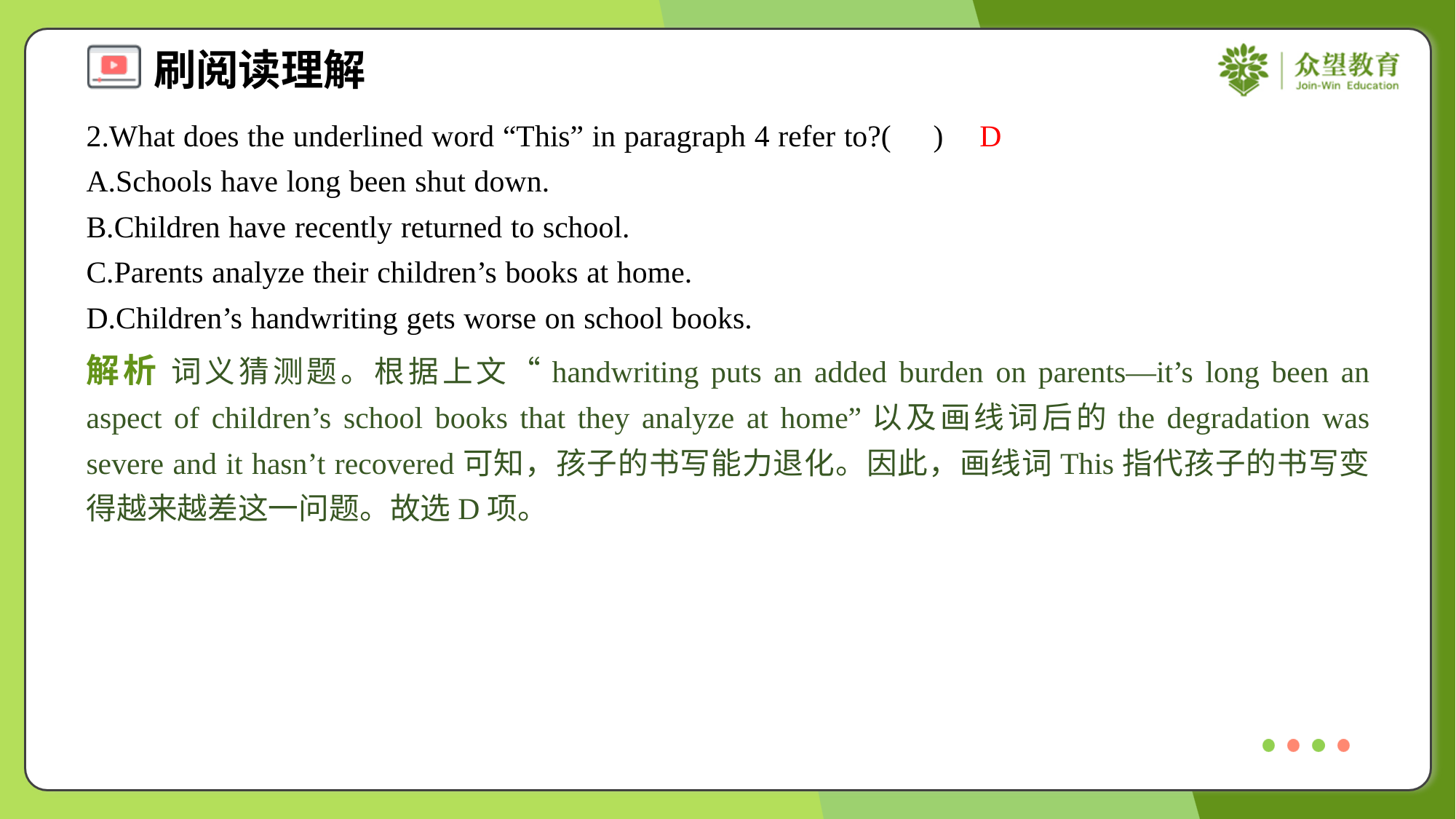

2.What does the underlined word “This” in paragraph 4 refer to?(     )
D
A.Schools have long been shut down.
B.Children have recently returned to school.
C.Parents analyze their children’s books at home.
D.Children’s handwriting gets worse on school books.
解析 词义猜测题。根据上文“handwriting puts an added burden on parents—it’s long been an aspect of children’s school books that they analyze at home”以及画线词后的the degradation was severe and it hasn’t recovered可知，孩子的书写能力退化。因此，画线词This指代孩子的书写变得越来越差这一问题。故选D项。